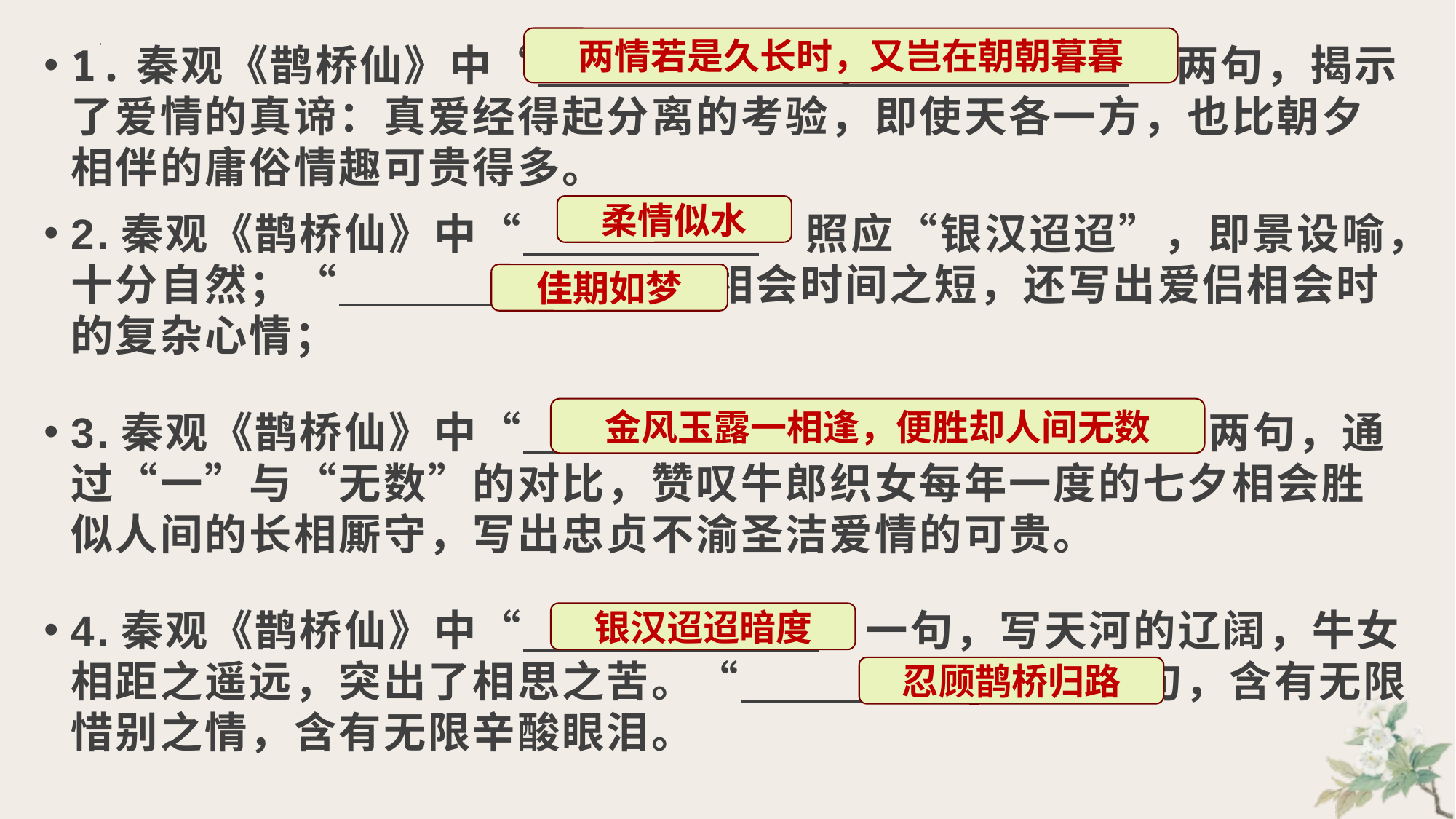

两情若是久长时，又岂在朝朝暮暮
1.秦观《鹊桥仙》中“                         ，                     ”两句，揭示了爱情的真谛：真爱经得起分离的考验，即使天各一方，也比朝夕相伴的庸俗情趣可贵得多。
2.秦观《鹊桥仙》中“                    ”照应“银汉迢迢”，即景设喻，十分自然；“                    ”除言相会时间之短，还写出爱侣相会时的复杂心情；
3.秦观《鹊桥仙》中“                          ，                        ”两句，通过“一”与“无数”的对比，赞叹牛郎织女每年一度的七夕相会胜似人间的长相厮守，写出忠贞不渝圣洁爱情的可贵。
4.秦观《鹊桥仙》中“                         ”一句，写天河的辽阔，牛女相距之遥远，突出了相思之苦。“                          ”一句，含有无限惜别之情，含有无限辛酸眼泪。

柔情似水
佳期如梦
金风玉露一相逢，便胜却人间无数
银汉迢迢暗度
忍顾鹊桥归路